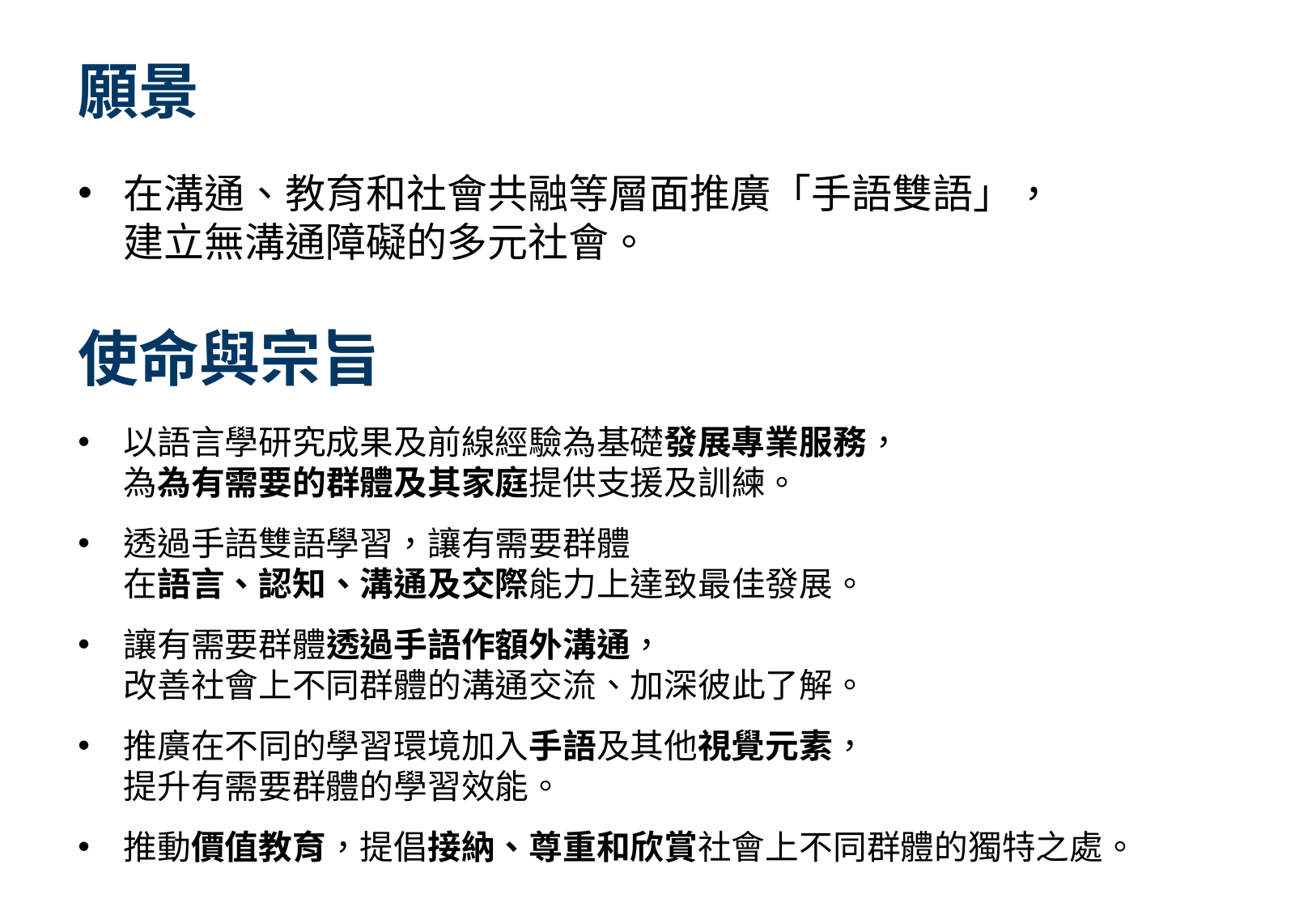

# 願景
在溝通、教育和社會共融等層面推廣「手語雙語」，
建立無溝通障礙的多元社會。
使命與宗旨
以語言學研究成果及前線經驗為基礎發展專業服務，
為為有需要的群體及其家庭提供支援及訓練。
透過手語雙語學習，讓有需要群體
在語言、認知、溝通及交際能力上達致最佳發展。
讓有需要群體透過手語作額外溝通，
改善社會上不同群體的溝通交流、加深彼此了解。
推廣在不同的學習環境加入手語及其他視覺元素，
提升有需要群體的學習效能。
推動價值教育，提倡接納、尊重和欣賞社會上不同群體的獨特之處。